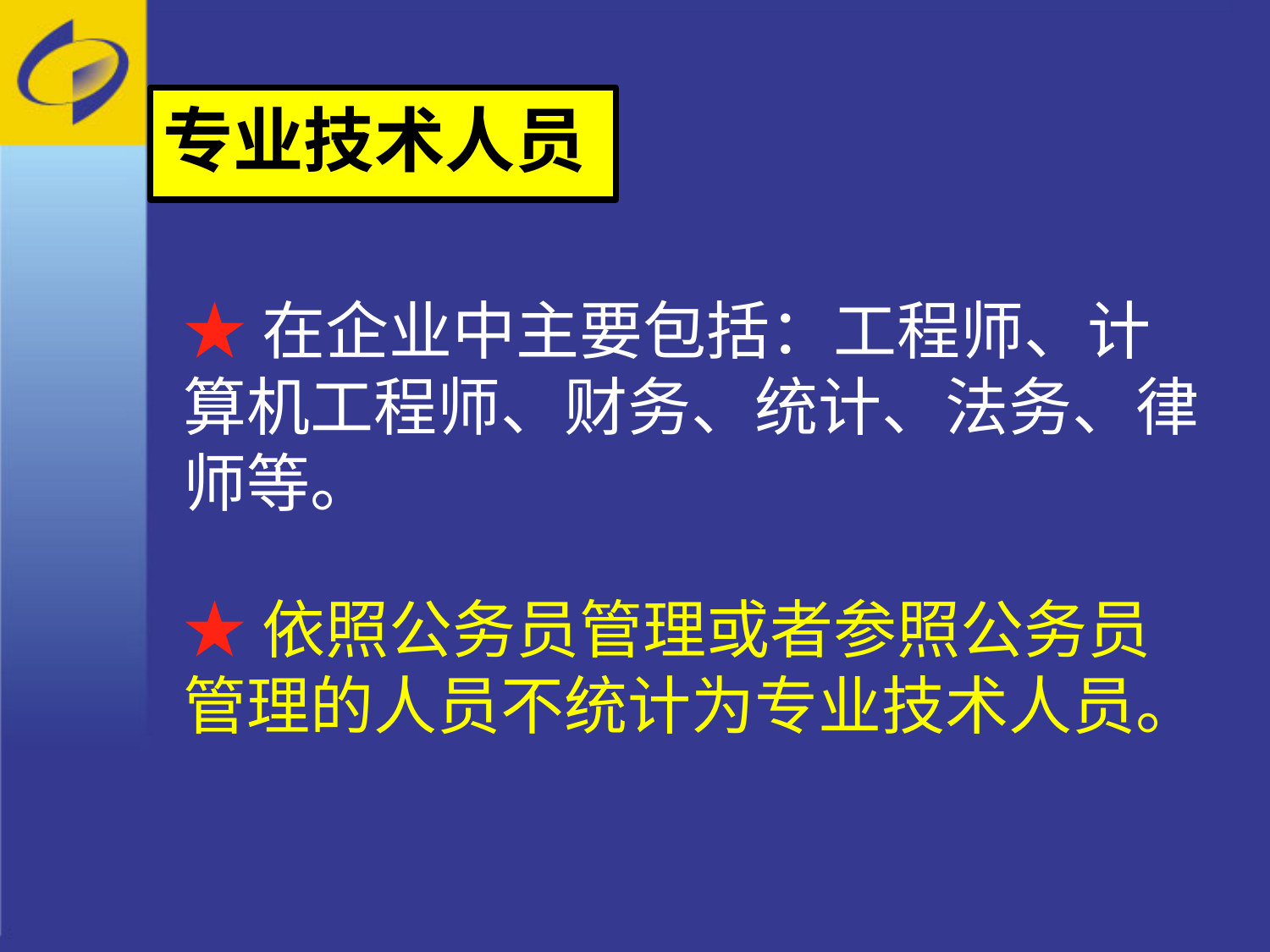

专业技术人员
★在企业中主要包括：工程师、计算机工程师、财务、统计、法务、律师等。
★依照公务员管理或者参照公务员管理的人员不统计为专业技术人员。